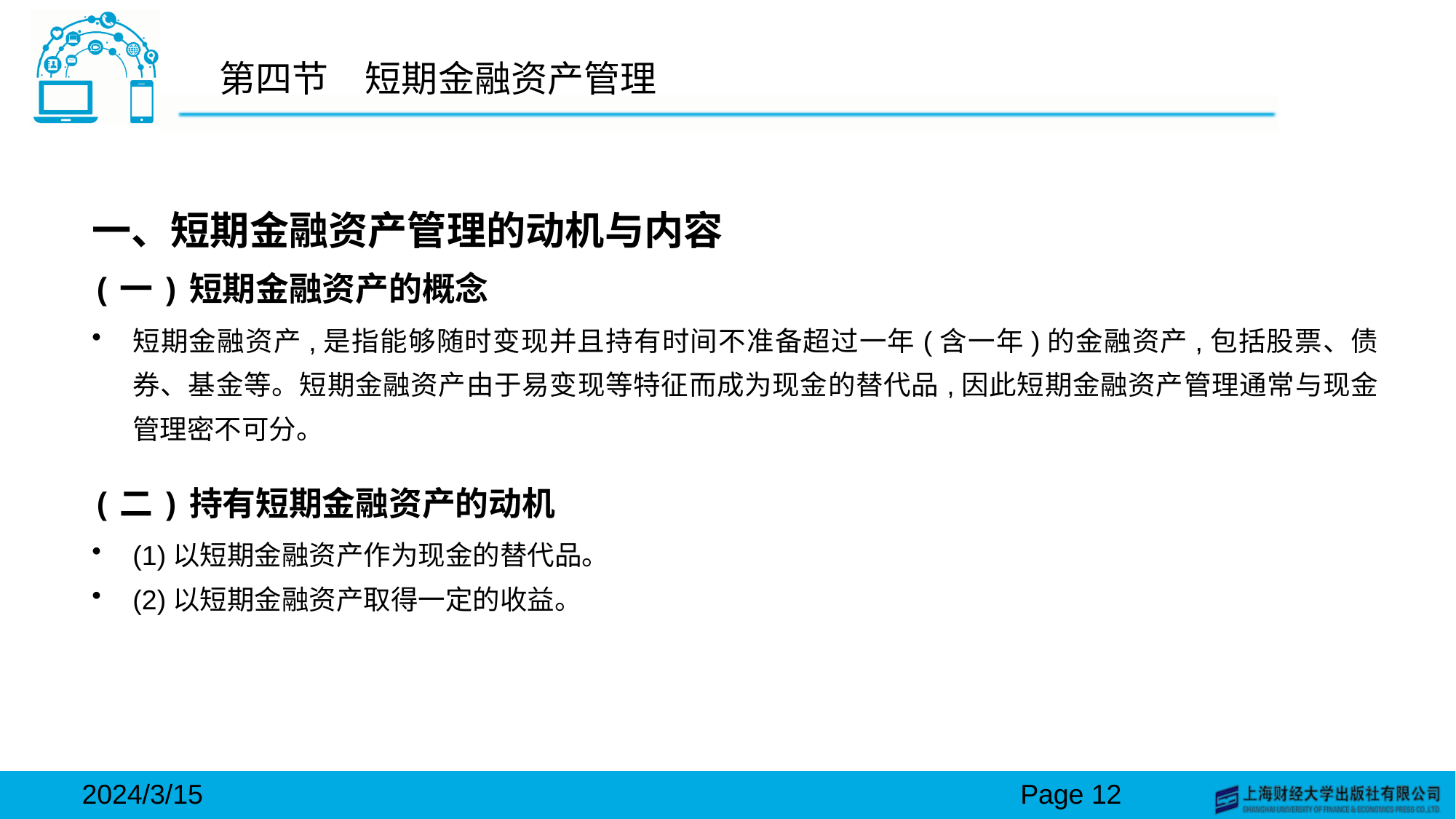

# 第四节　短期金融资产管理
一、短期金融资产管理的动机与内容
(一)短期金融资产的概念
短期金融资产,是指能够随时变现并且持有时间不准备超过一年(含一年)的金融资产,包括股票、债券、基金等。短期金融资产由于易变现等特征而成为现金的替代品,因此短期金融资产管理通常与现金管理密不可分。
(二)持有短期金融资产的动机
(1)以短期金融资产作为现金的替代品。
(2)以短期金融资产取得一定的收益。

2024/3/15
Page 12